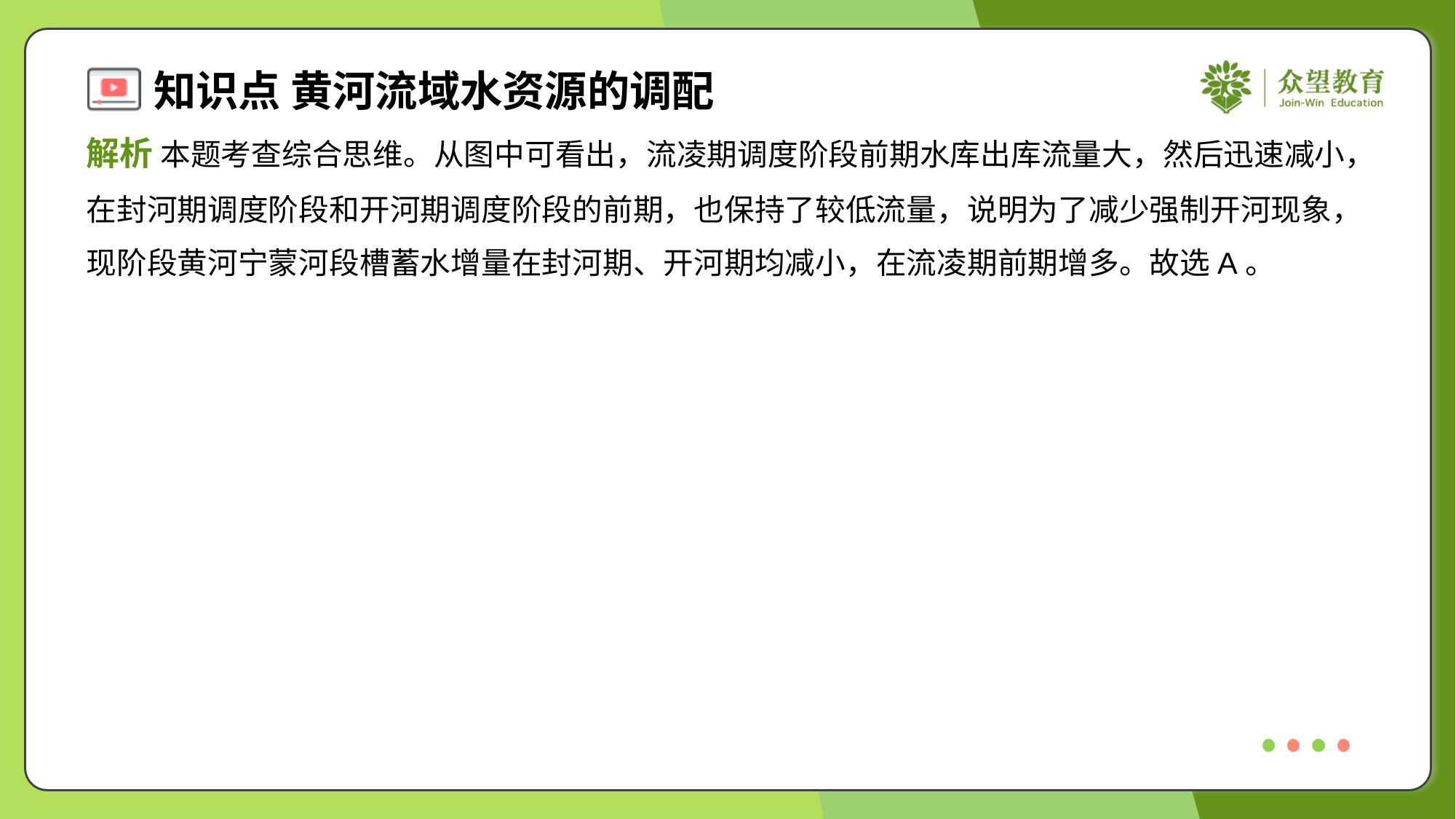

解析 本题考查综合思维。从图中可看出，流凌期调度阶段前期水库出库流量大，然后迅速减小，
在封河期调度阶段和开河期调度阶段的前期，也保持了较低流量，说明为了减少强制开河现象，
现阶段黄河宁蒙河段槽蓄水增量在封河期、开河期均减小，在流凌期前期增多。故选A。